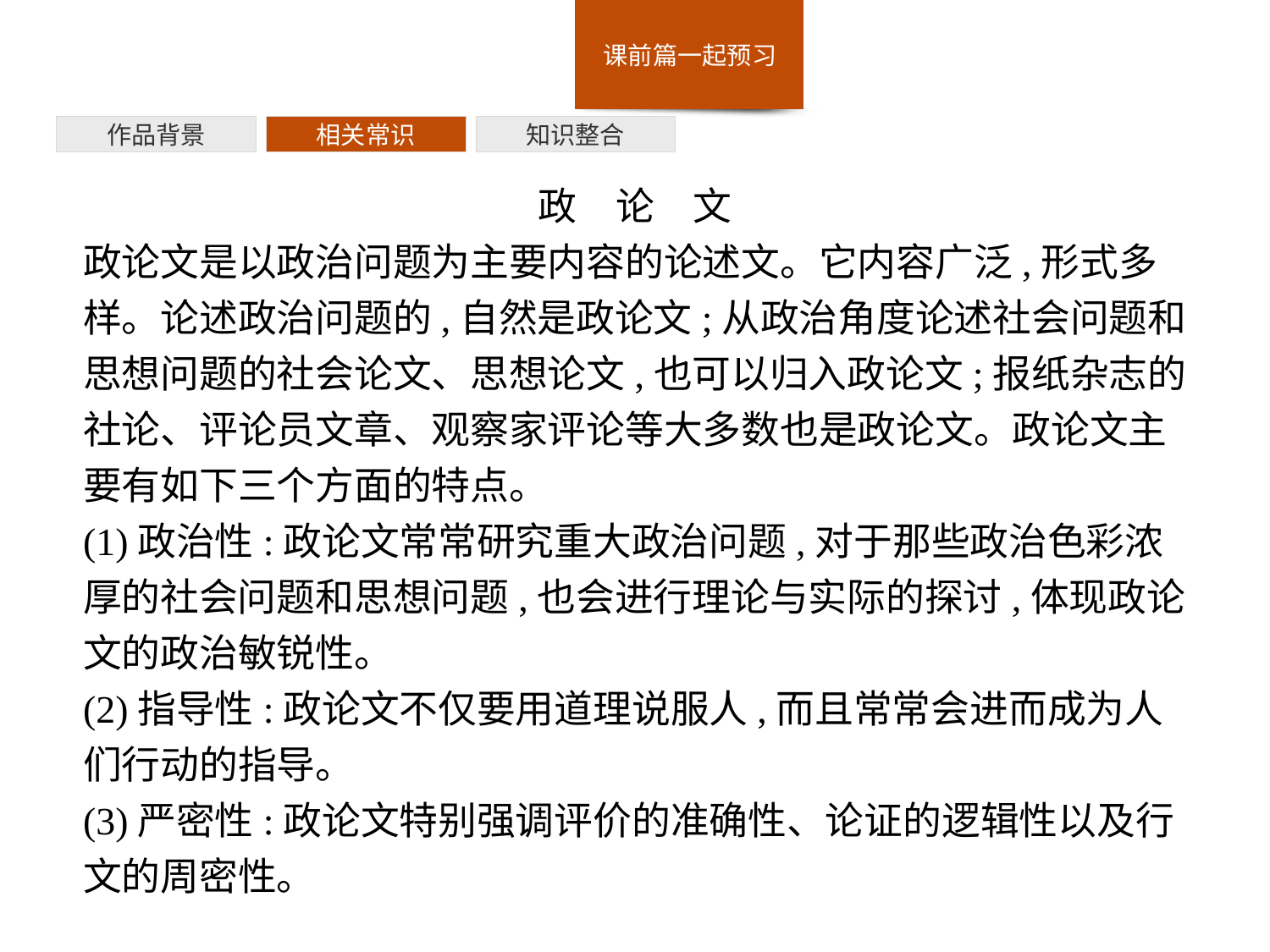

作品背景
相关常识
知识整合
政　论　文
政论文是以政治问题为主要内容的论述文。它内容广泛,形式多样。论述政治问题的,自然是政论文;从政治角度论述社会问题和思想问题的社会论文、思想论文,也可以归入政论文;报纸杂志的社论、评论员文章、观察家评论等大多数也是政论文。政论文主要有如下三个方面的特点。
(1)政治性:政论文常常研究重大政治问题,对于那些政治色彩浓厚的社会问题和思想问题,也会进行理论与实际的探讨,体现政论文的政治敏锐性。
(2)指导性:政论文不仅要用道理说服人,而且常常会进而成为人们行动的指导。
(3)严密性:政论文特别强调评价的准确性、论证的逻辑性以及行文的周密性。